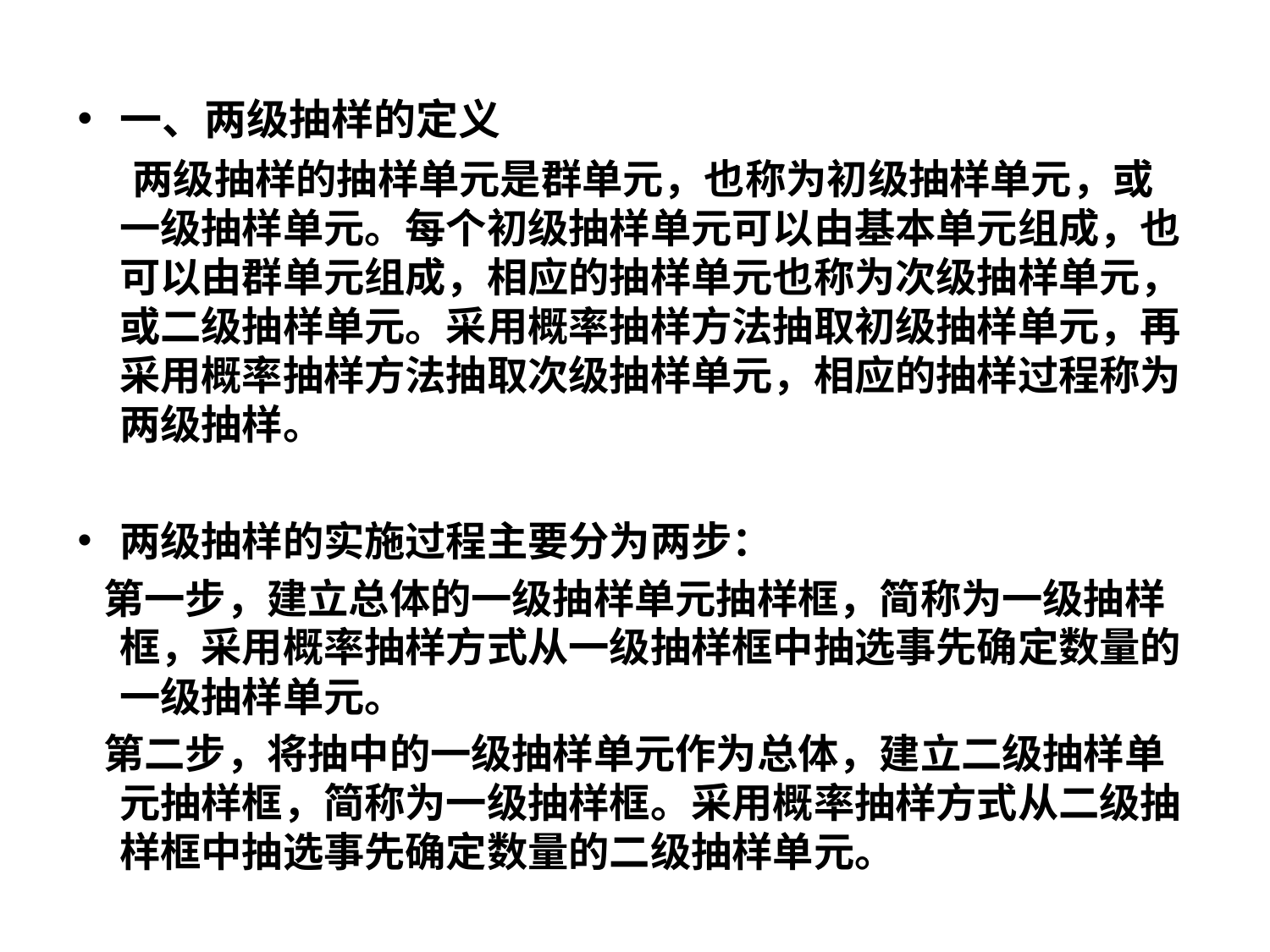

一、两级抽样的定义
     两级抽样的抽样单元是群单元，也称为初级抽样单元，或一级抽样单元。每个初级抽样单元可以由基本单元组成，也可以由群单元组成，相应的抽样单元也称为次级抽样单元，或二级抽样单元。采用概率抽样方法抽取初级抽样单元，再采用概率抽样方法抽取次级抽样单元，相应的抽样过程称为两级抽样。

两级抽样的实施过程主要分为两步：
  第一步，建立总体的一级抽样单元抽样框，简称为一级抽样框，采用概率抽样方式从一级抽样框中抽选事先确定数量的一级抽样单元。
  第二步，将抽中的一级抽样单元作为总体，建立二级抽样单元抽样框，简称为一级抽样框。采用概率抽样方式从二级抽样框中抽选事先确定数量的二级抽样单元。